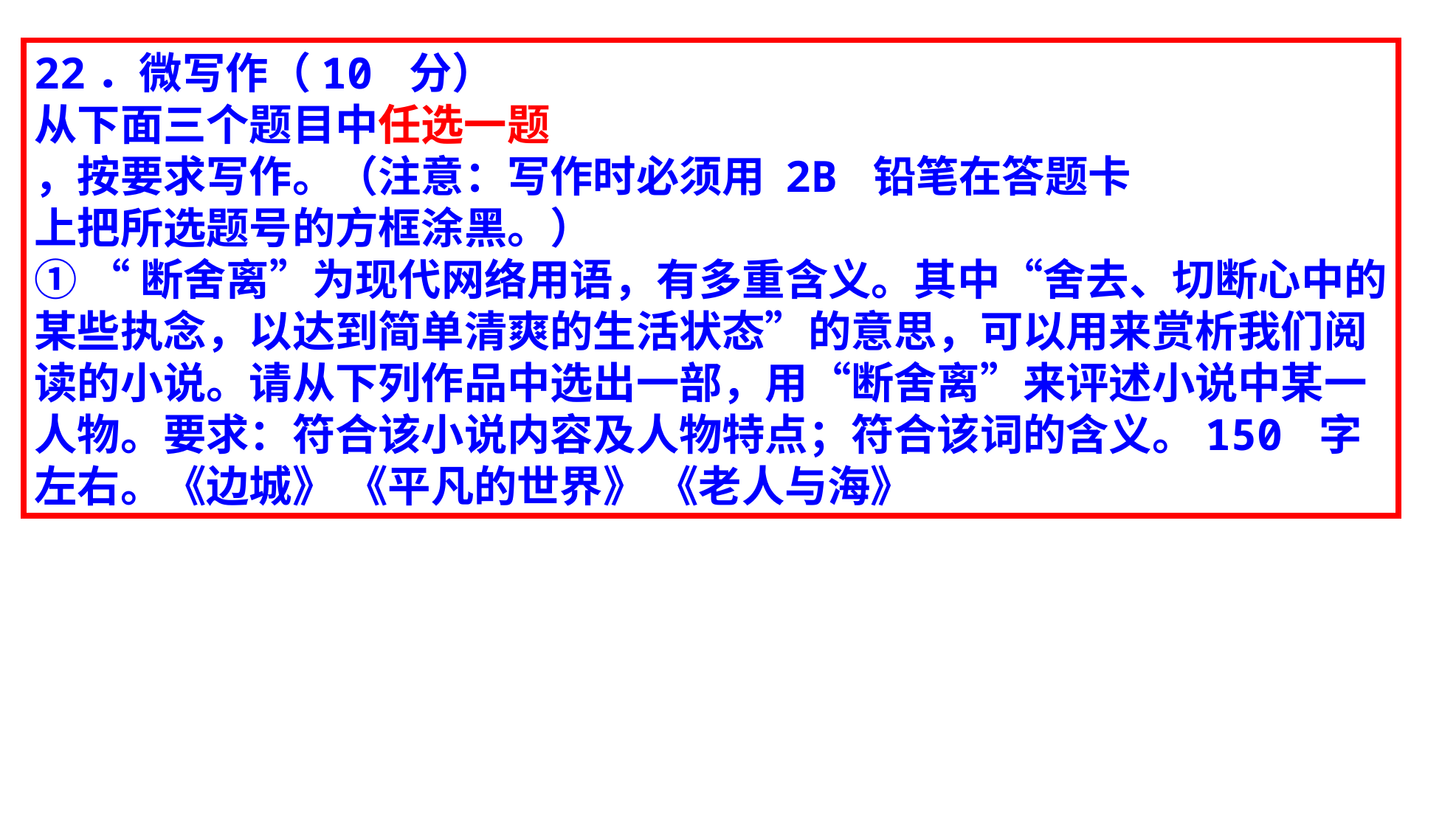

22．微写作（10 分）
从下面三个题目中任选一题
，按要求写作。（注意：写作时必须用 2B 铅笔在答题卡
上把所选题号的方框涂黑。）
① “断舍离”为现代网络用语，有多重含义。其中“舍去、切断心中的某些执念，以达到简单清爽的生活状态”的意思，可以用来赏析我们阅读的小说。请从下列作品中选出一部，用“断舍离”来评述小说中某一人物。要求：符合该小说内容及人物特点；符合该词的含义。150 字左右。《边城》 《平凡的世界》 《老人与海》